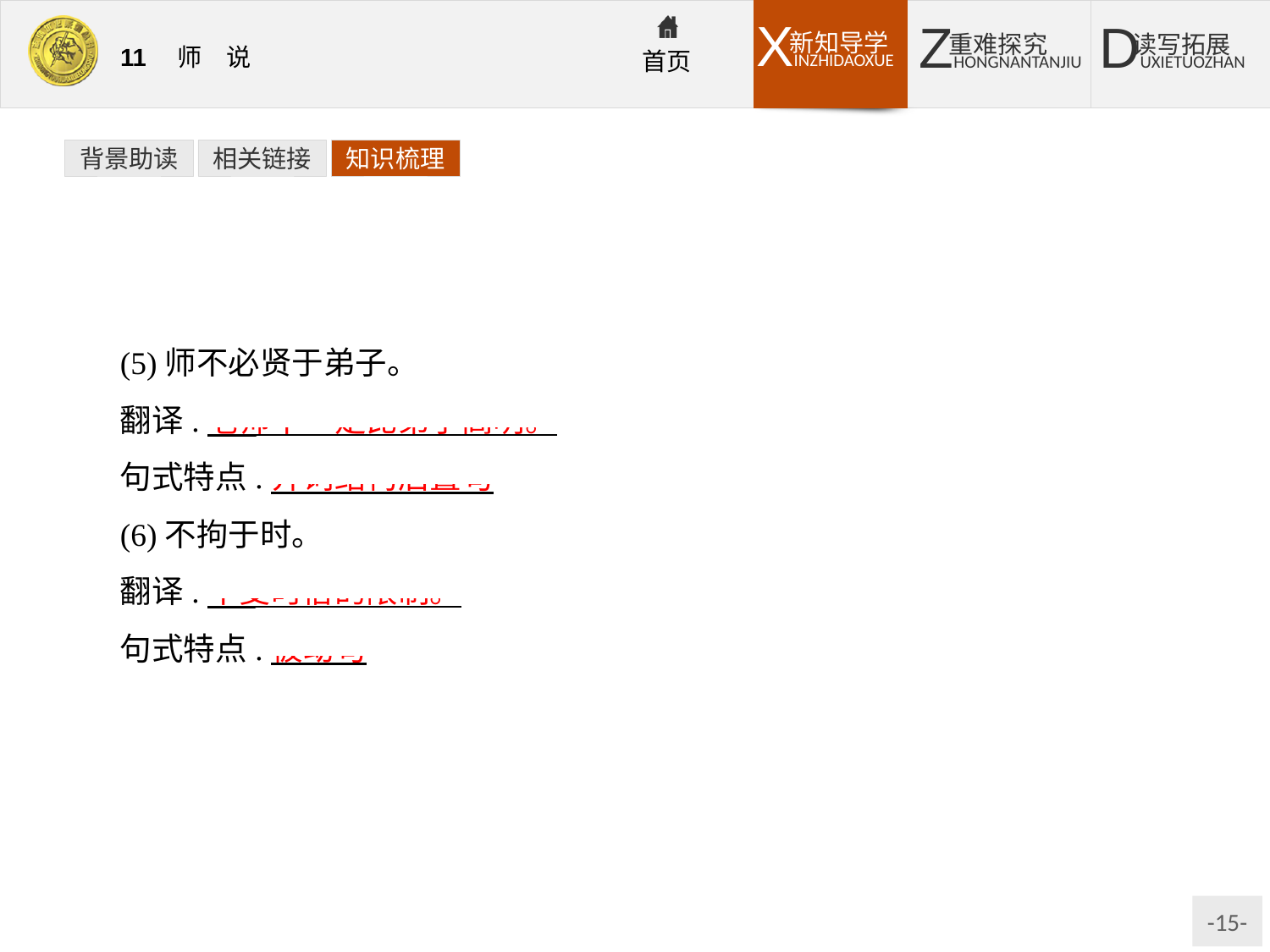

背景助读
相关链接
知识梳理
(5)师不必贤于弟子。
翻译:老师不一定比弟子高明。
句式特点:介词结构后置句
(6)不拘于时。
翻译:不受时俗的限制。
句式特点:被动句